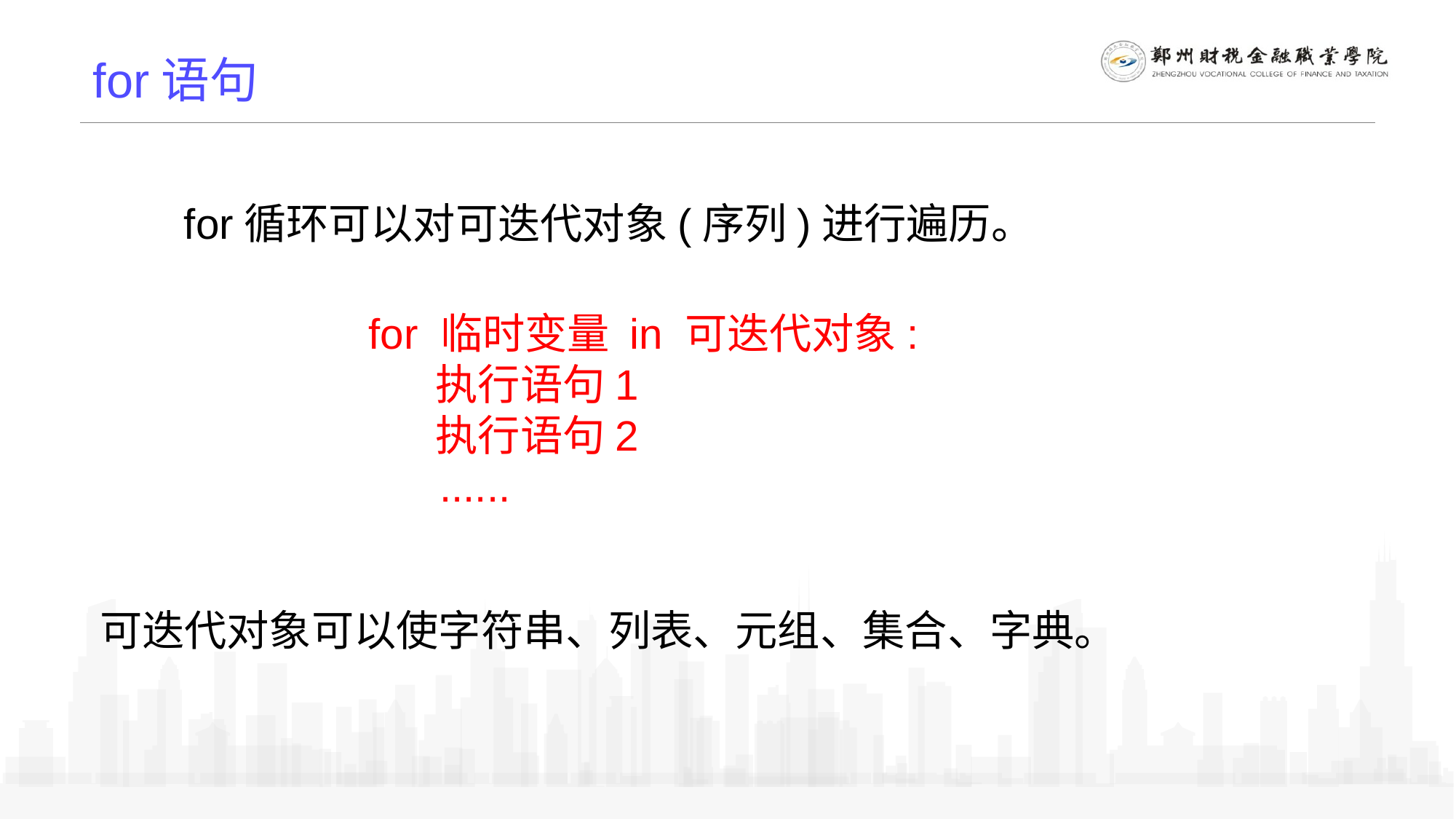

for语句
for循环可以对可迭代对象(序列)进行遍历。
for 临时变量 in 可迭代对象:
      执行语句1
      执行语句2
      ......
可迭代对象可以使字符串、列表、元组、集合、字典。